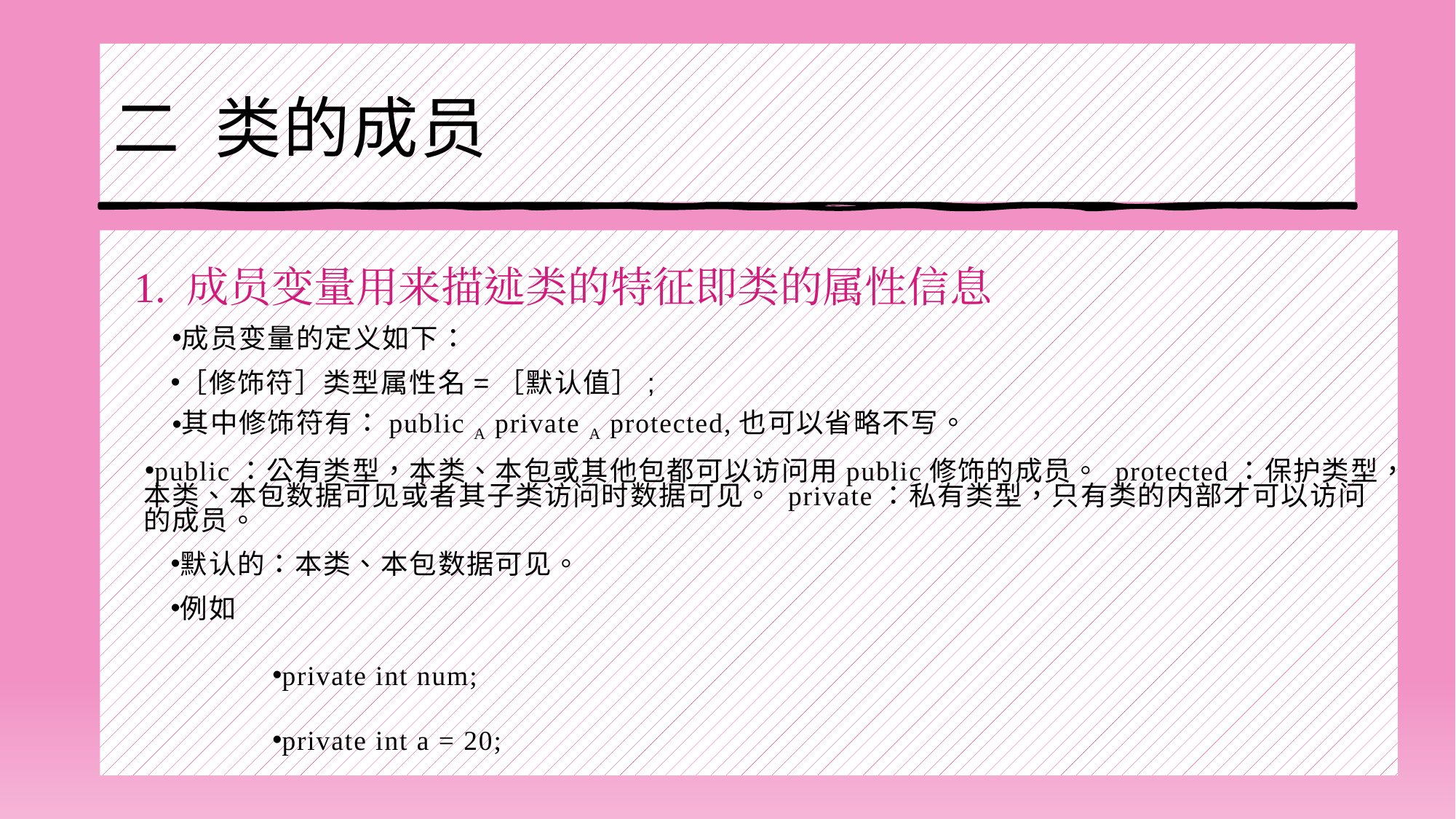

# 二  类的成员

  1. 成员变量用来描述类的特征即类的属性信息
成员变量的定义如下：
［修饰符］类型属性名=［默认值］;
其中修饰符有：public A private A protected,也可以省略不写。
public：公有类型，本类、本包或其他包都可以访问用public修饰的成员。 protected：保护类型，本类、本包数据可见或者其子类访问时数据可见。 private：私有类型，只有类的内部才可以访问的成员。
默认的：本类、本包数据可见。
例如
private int num;
private int a = 20;